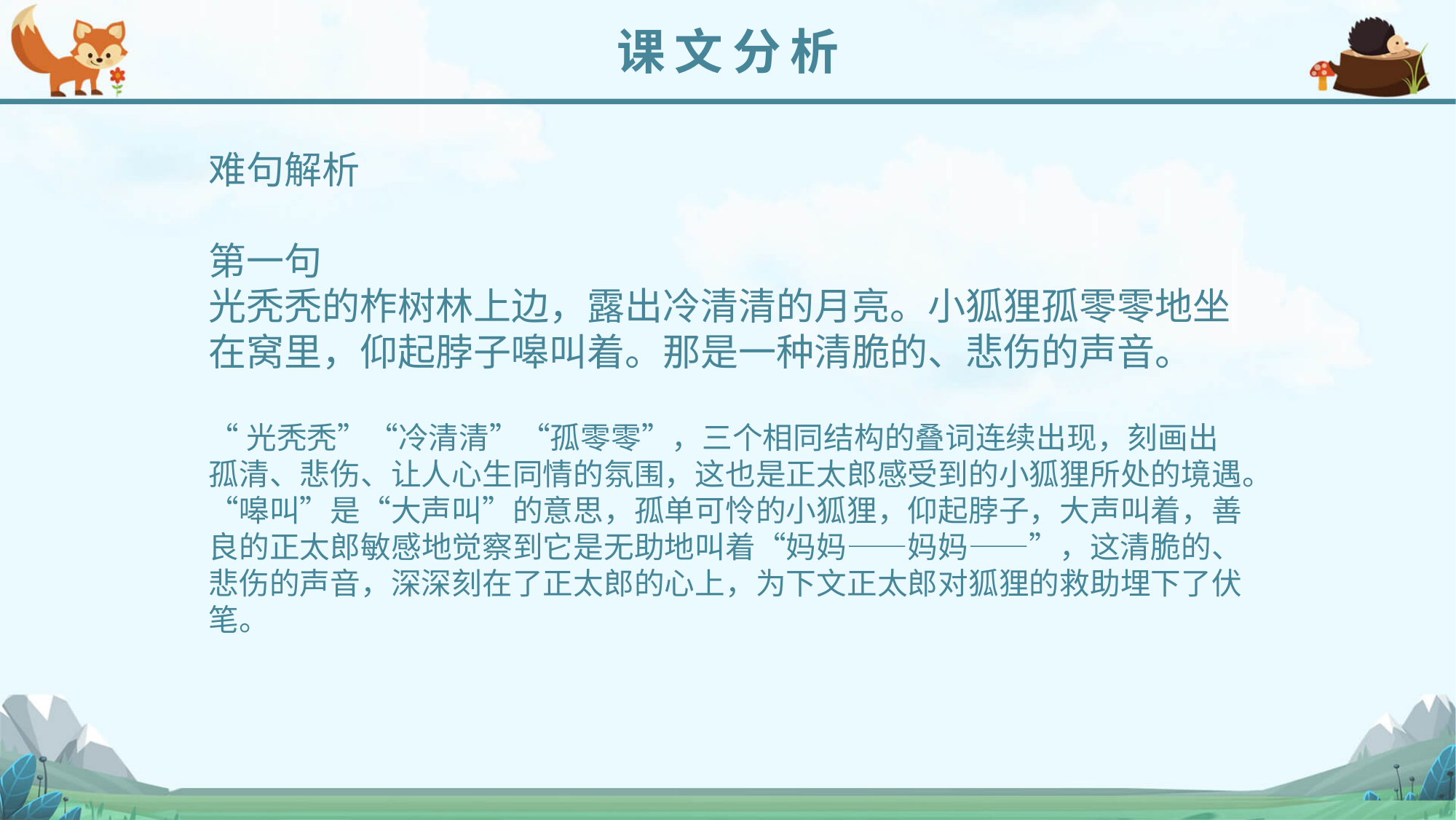

课文分析

难句解析

第一句
光秃秃的柞树林上边，露出冷清清的月亮。小狐狸孤零零地坐在窝里，仰起脖子嗥叫着。那是一种清脆的、悲伤的声音。

“光秃秃”“冷清清”“孤零零”，三个相同结构的叠词连续出现，刻画出孤清、悲伤、让人心生同情的氛围，这也是正太郎感受到的小狐狸所处的境遇。“嗥叫”是“大声叫”的意思，孤单可怜的小狐狸，仰起脖子，大声叫着，善良的正太郎敏感地觉察到它是无助地叫着“妈妈——妈妈——”，这清脆的、悲伤的声音，深深刻在了正太郎的心上，为下文正太郎对狐狸的救助埋下了伏笔。